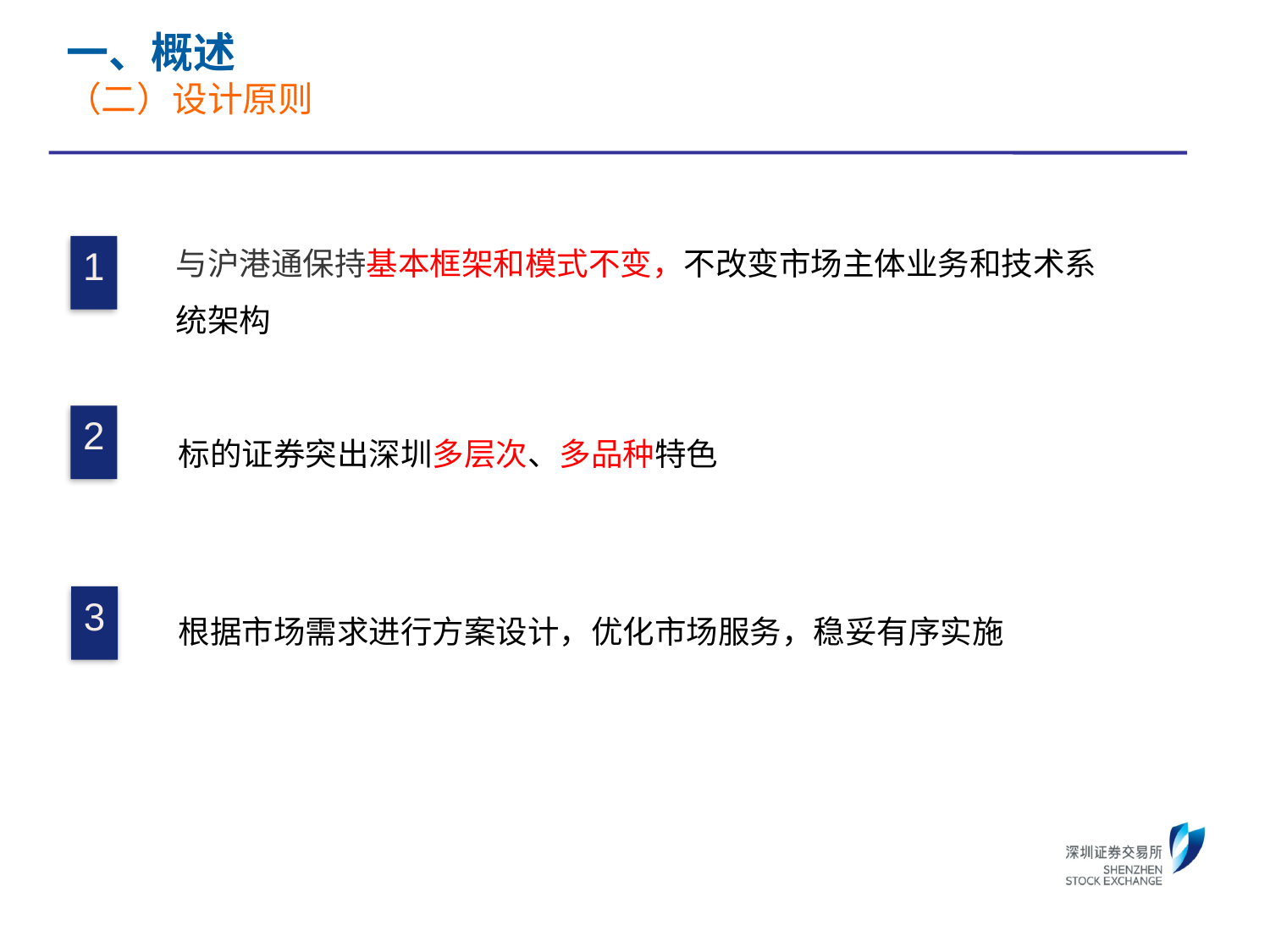

一、概述
（二）设计原则

与沪港通保持基本框架和模式不变，不改变市场主体业务和技术系统架构
1
标的证券突出深圳多层次、多品种特色
2
根据市场需求进行方案设计，优化市场服务，稳妥有序实施
3